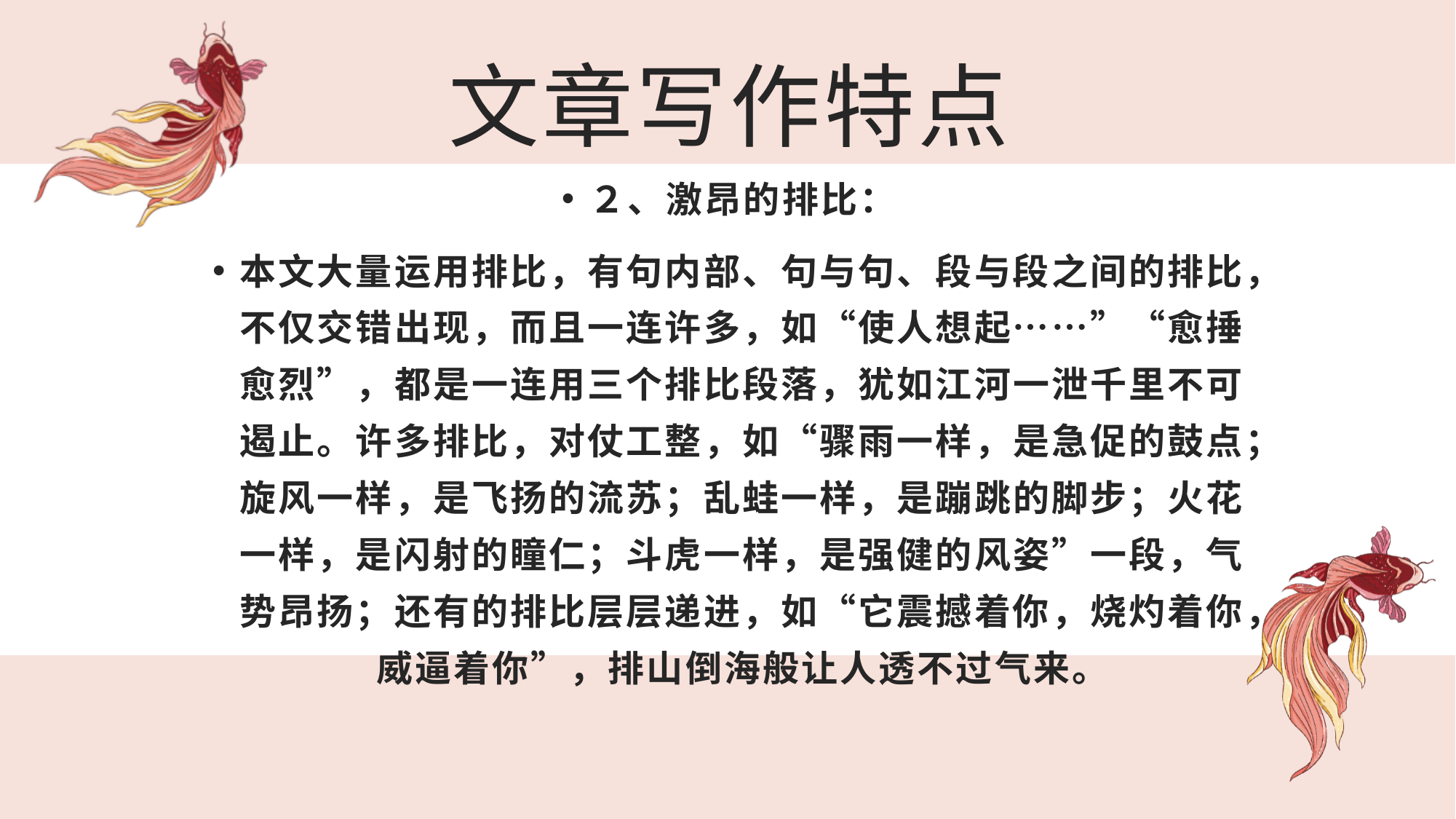

# 文章写作特点
２、激昂的排比：
本文大量运用排比，有句内部、句与句、段与段之间的排比，不仅交错出现，而且一连许多，如“使人想起……”“愈捶愈烈”，都是一连用三个排比段落，犹如江河一泄千里不可遏止。许多排比，对仗工整，如“骤雨一样，是急促的鼓点；旋风一样，是飞扬的流苏；乱蛙一样，是蹦跳的脚步；火花一样，是闪射的瞳仁；斗虎一样，是强健的风姿”一段，气势昂扬；还有的排比层层递进，如“它震撼着你，烧灼着你，威逼着你”，排山倒海般让人透不过气来。